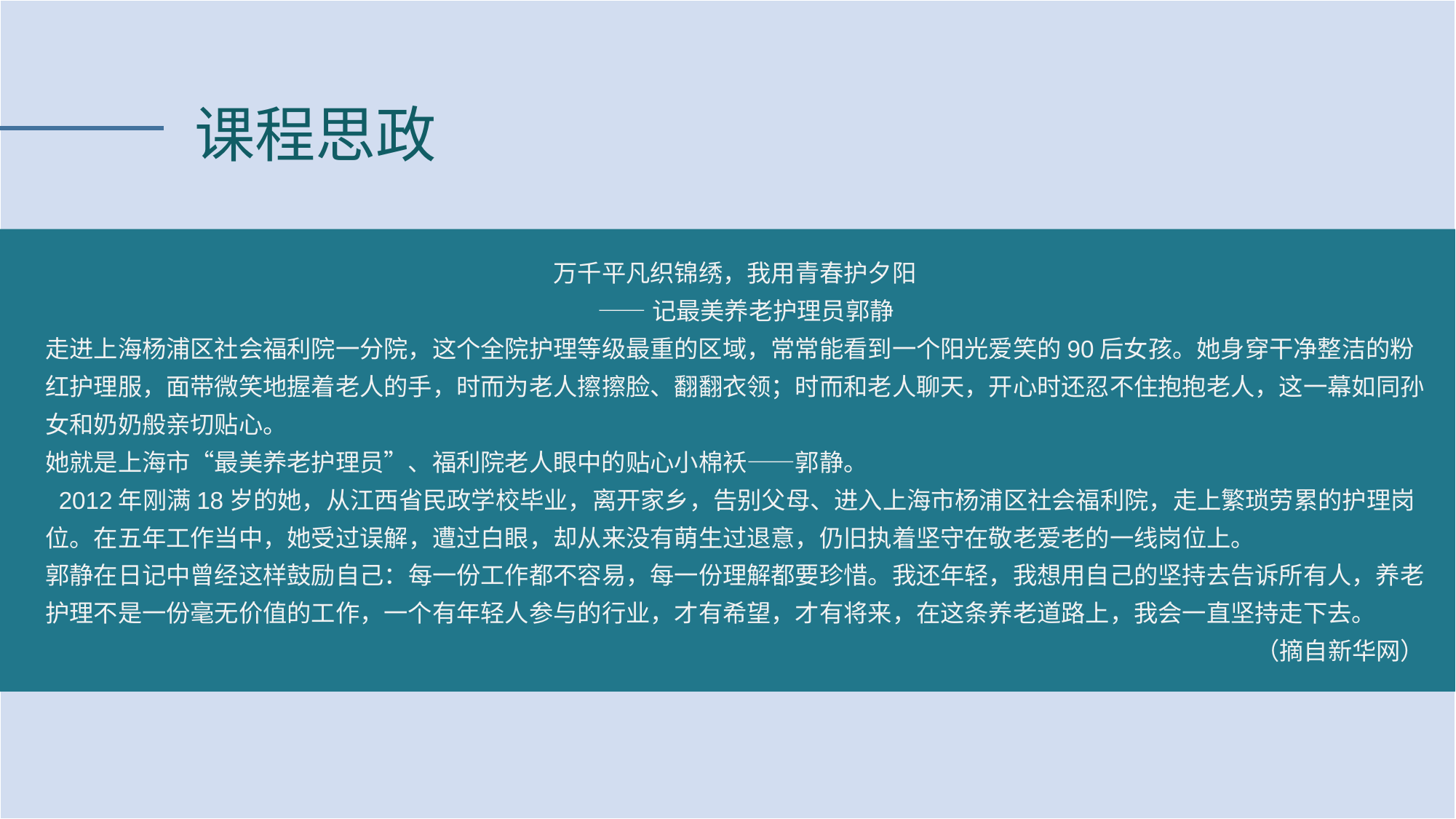

课程思政

万千平凡织锦绣，我用青春护夕阳
    ——记最美养老护理员郭静
走进上海杨浦区社会福利院一分院，这个全院护理等级最重的区域，常常能看到一个阳光爱笑的90后女孩。她身穿干净整洁的粉红护理服，面带微笑地握着老人的手，时而为老人擦擦脸、翻翻衣领；时而和老人聊天，开心时还忍不住抱抱老人，这一幕如同孙女和奶奶般亲切贴心。
她就是上海市“最美养老护理员”、福利院老人眼中的贴心小棉袄——郭静。
  2012年刚满18岁的她，从江西省民政学校毕业，离开家乡，告别父母、进入上海市杨浦区社会福利院，走上繁琐劳累的护理岗位。在五年工作当中，她受过误解，遭过白眼，却从来没有萌生过退意，仍旧执着坚守在敬老爱老的一线岗位上。
郭静在日记中曾经这样鼓励自己：每一份工作都不容易，每一份理解都要珍惜。我还年轻，我想用自己的坚持去告诉所有人，养老护理不是一份毫无价值的工作，一个有年轻人参与的行业，才有希望，才有将来，在这条养老道路上，我会一直坚持走下去。
（摘自新华网）